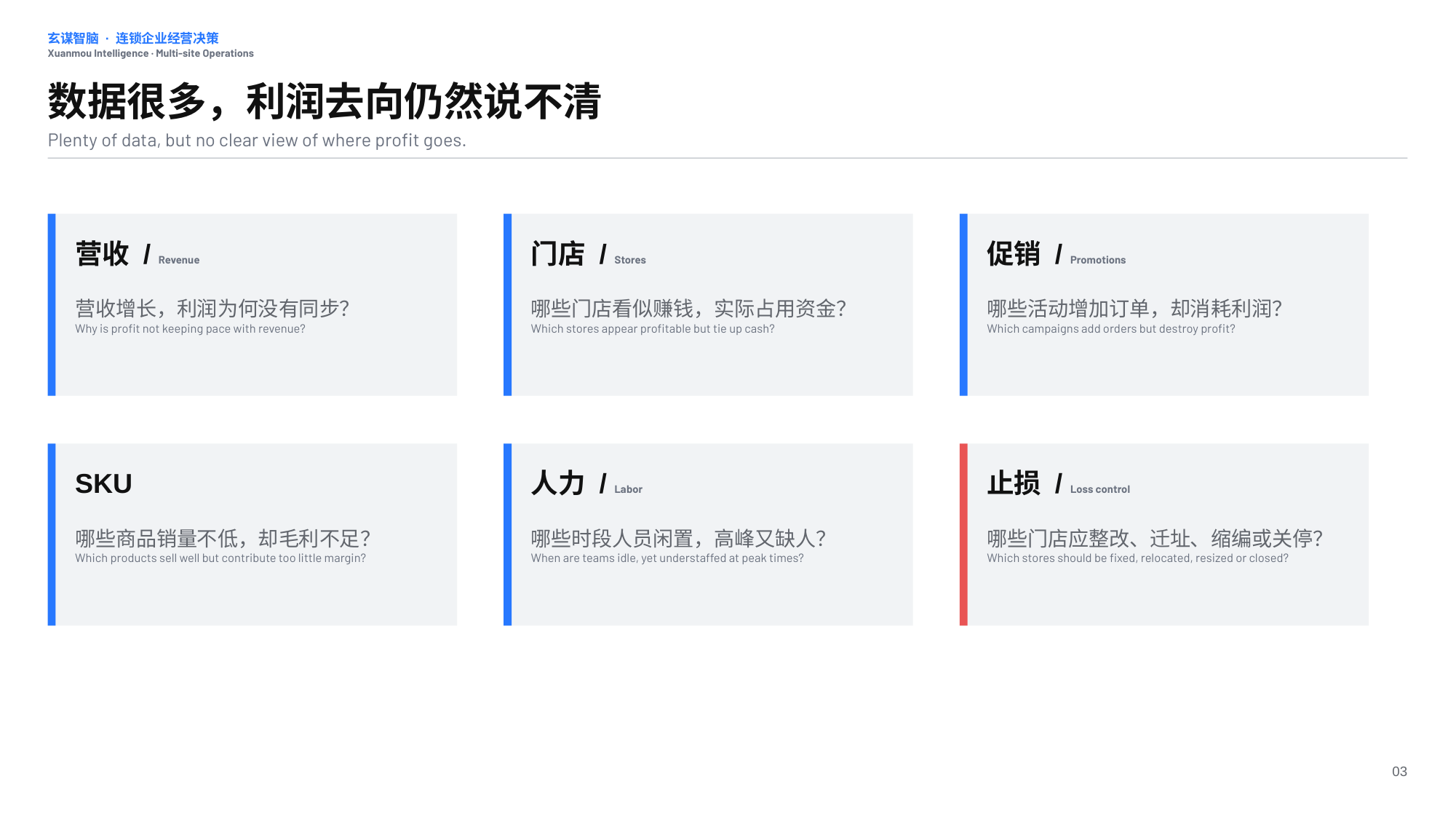

玄谋智脑 · 连锁企业经营决策
Xuanmou Intelligence · Multi-site Operations
数据很多，利润去向仍然说不清
Plenty of data, but no clear view of where profit goes.

营收 / Revenue
门店 / Stores
促销 / Promotions
营收增长，利润为何没有同步？
Why is profit not keeping pace with revenue?
哪些门店看似赚钱，实际占用资金？
Which stores appear profitable but tie up cash?
哪些活动增加订单，却消耗利润？
Which campaigns add orders but destroy profit?

SKU
人力 / Labor
止损 / Loss control
哪些商品销量不低，却毛利不足？
Which products sell well but contribute too little margin?
哪些时段人员闲置，高峰又缺人？
When are teams idle, yet understaffed at peak times?
哪些门店应整改、迁址、缩编或关停？
Which stores should be fixed, relocated, resized or closed?
03